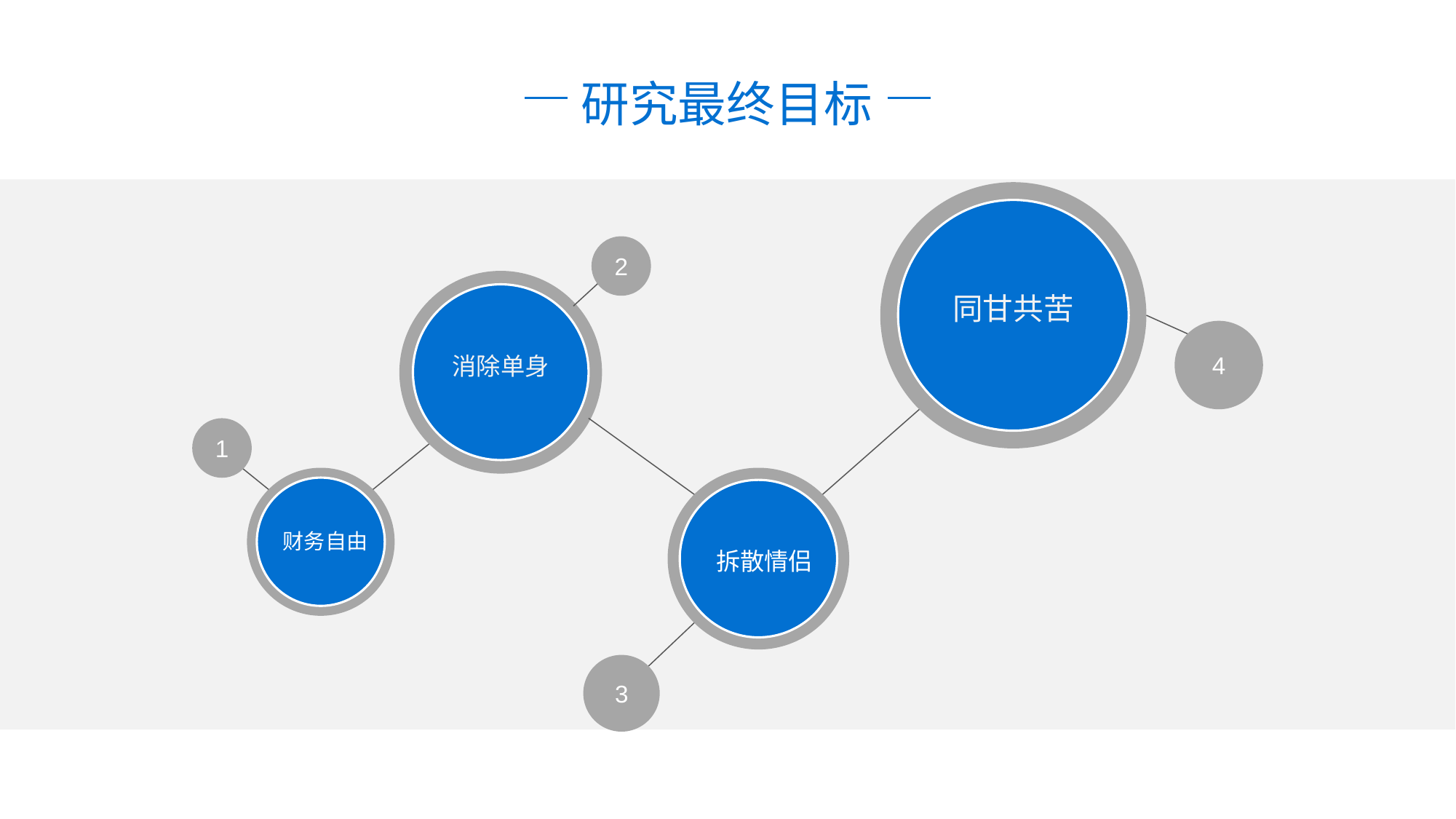

研究最终目标

同甘共苦
2

消除单身
4
1

财务自由

拆散情侣
3